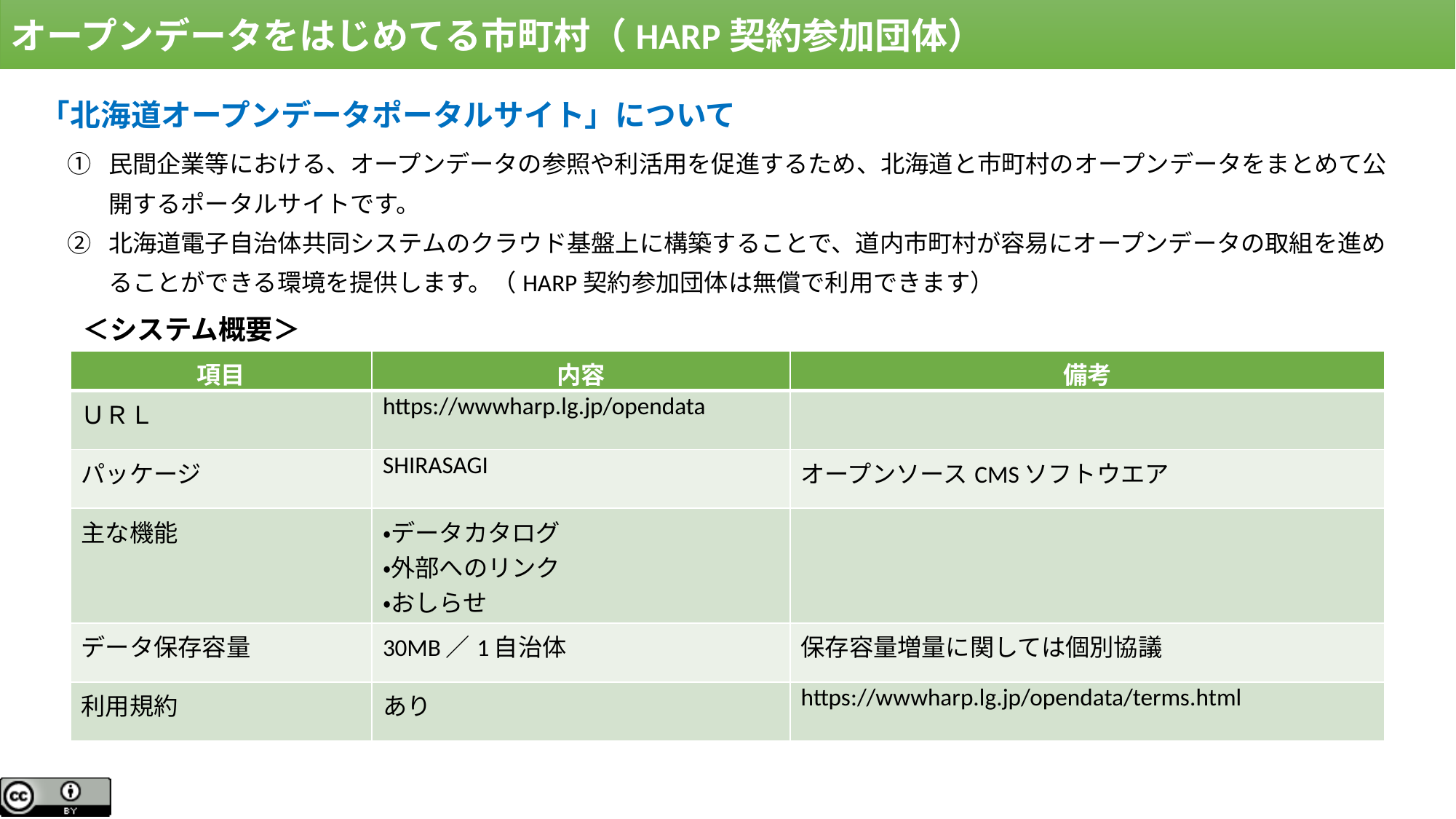

オープンデータをはじめてる市町村（HARP契約参加団体）
「北海道オープンデータポータルサイト」について
民間企業等における、オープンデータの参照や利活用を促進するため、北海道と市町村のオープンデータをまとめて公開するポータルサイトです。
北海道電子自治体共同システムのクラウド基盤上に構築することで、道内市町村が容易にオープンデータの取組を進めることができる環境を提供します。（HARP契約参加団体は無償で利用できます）
＜システム概要＞
| 項目 | 内容 | 備考 |
| --- | --- | --- |
| ＵＲＬ | https://wwwharp.lg.jp/opendata |  |
| パッケージ | SHIRASAGI | オープンソースCMSソフトウエア |
| 主な機能 | ・データカタログ ・外部へのリンク ・おしらせ |  |
| データ保存容量 | 30MB／1自治体 | 保存容量増量に関しては個別協議 |
| 利用規約 | あり | https://wwwharp.lg.jp/opendata/terms.html |
5